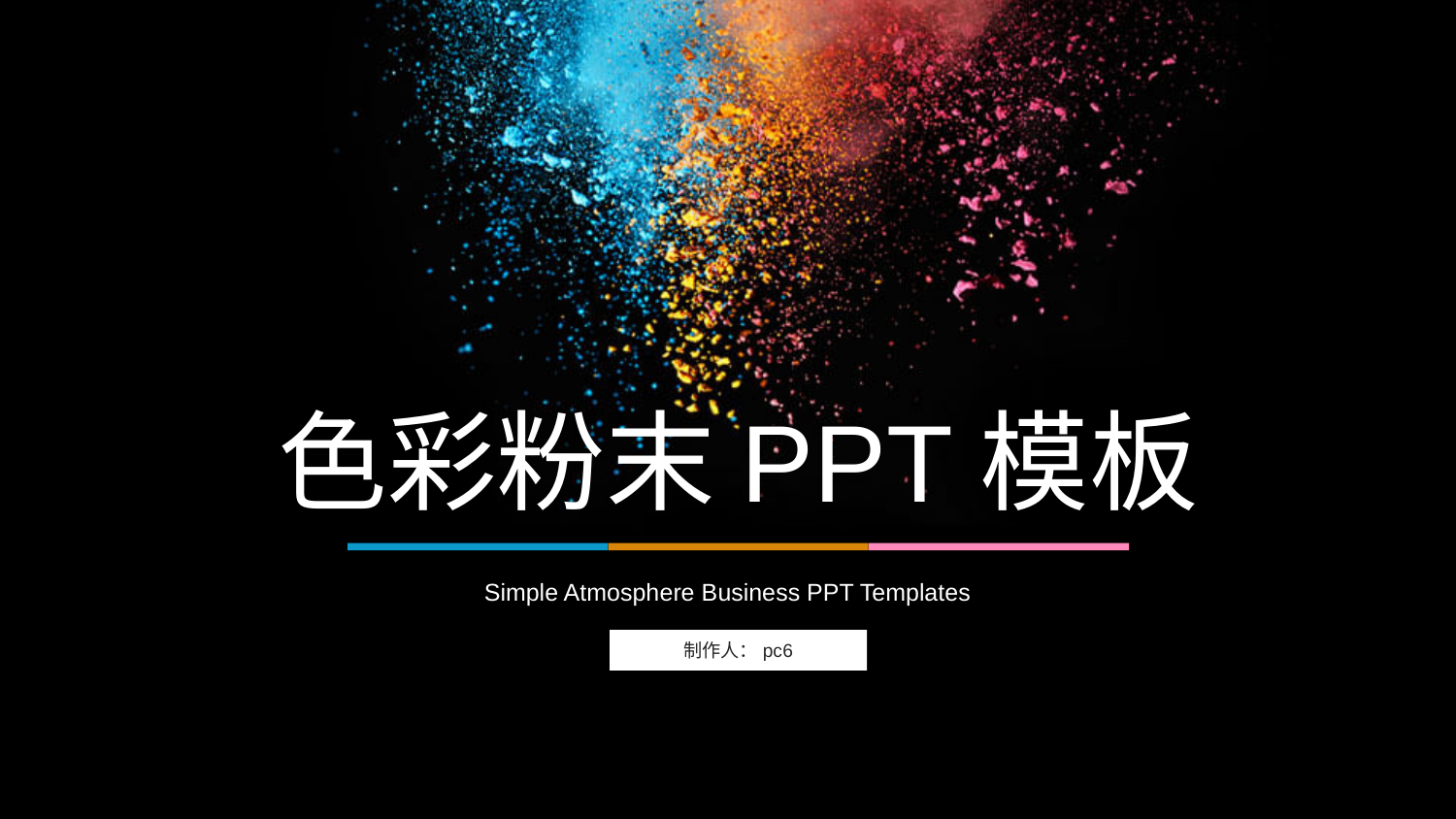

色彩粉末PPT模板

Simple Atmosphere Business PPT Templates

制作人：pc6